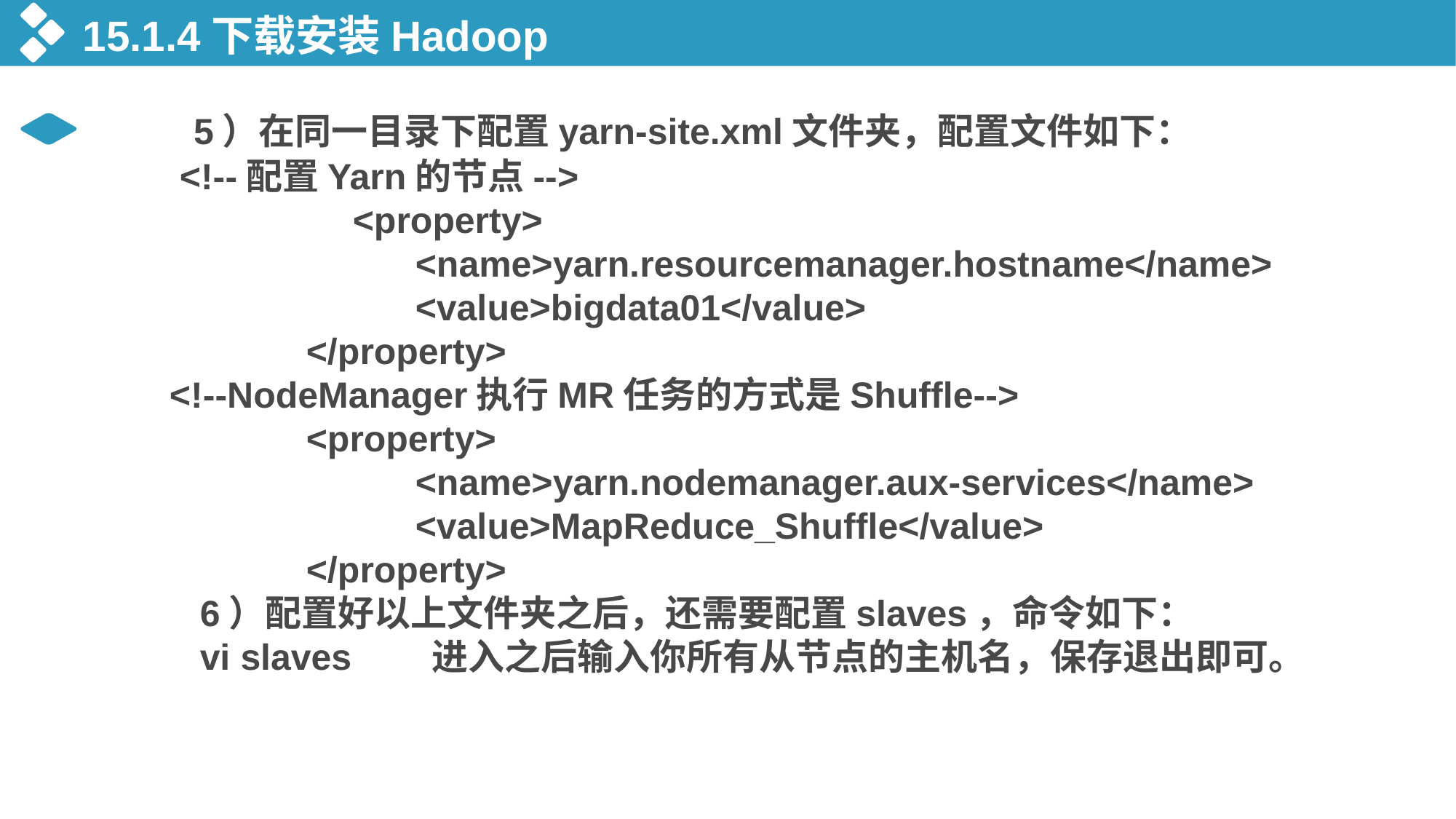

15.1.4下载安装Hadoop
          5）在同一目录下配置yarn-site.xml文件夹，配置文件如下：
         <!--配置Yarn的节点-->
                          <property>
			<name>yarn.resourcemanager.hostname</name>
			<value>bigdata01</value>
		</property>
        <!--NodeManager执行MR任务的方式是Shuffle-->
		<property>
			<name>yarn.nodemanager.aux-services</name>
			<value>MapReduce_Shuffle</value>
		</property>
           6）配置好以上文件夹之后，还需要配置slaves，命令如下：
           vi slaves       进入之后输入你所有从节点的主机名，保存退出即可。